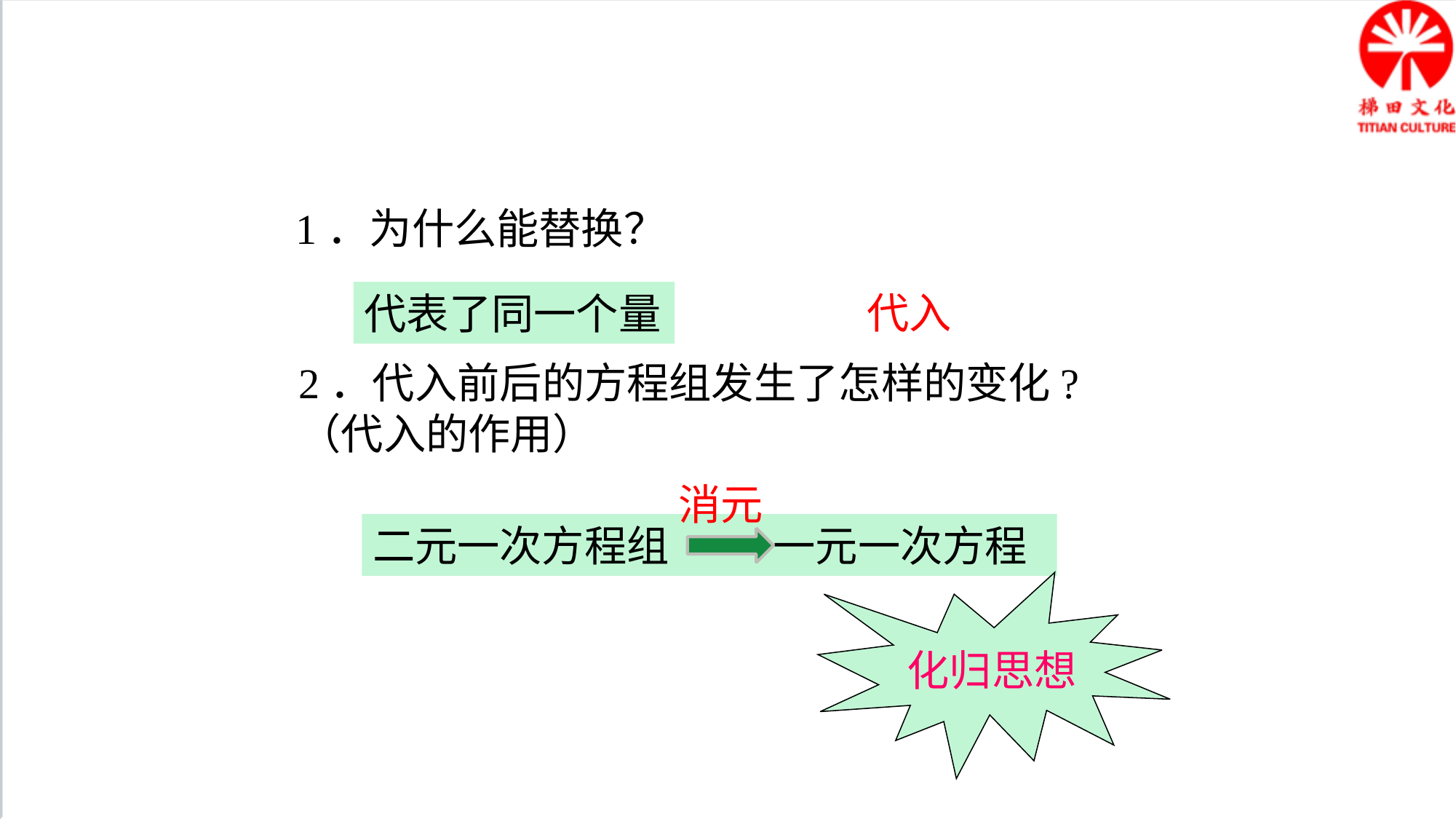

1．为什么能替换？

观察上面的方程和方程组，你能发现二者之间的联系吗？请你尝试求得方程组的解。（先试着独立完成，然后与你的同伴交流做法）
代入

代表了同一个量
2．代入前后的方程组发生了怎样的变化?（代入的作用）
消元
二元一次方程组           一元一次方程

化归思想